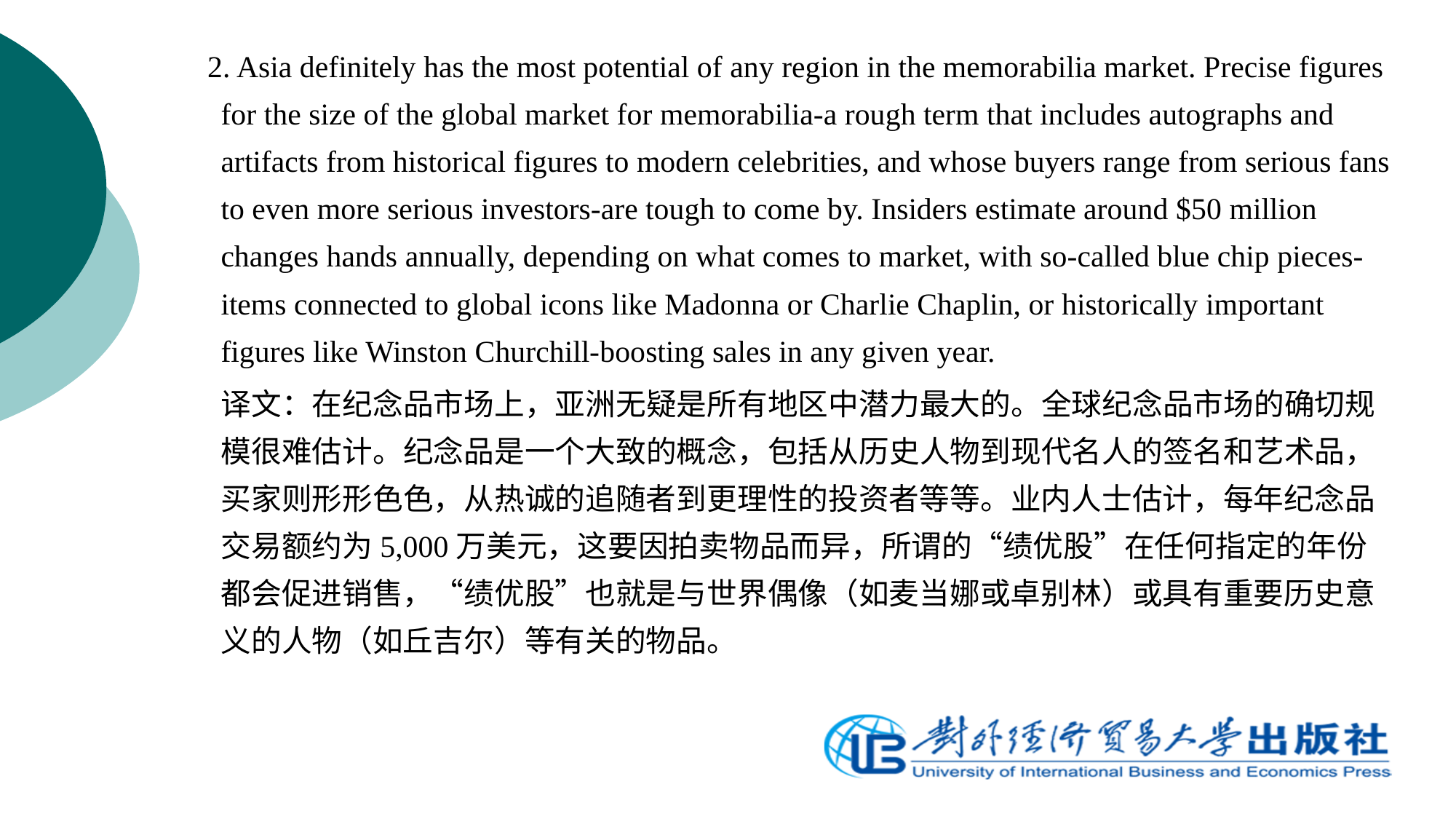

2. Asia definitely has the most potential of any region in the memorabilia market. Precise figures for the size of the global market for memorabilia-a rough term that includes autographs and artifacts from historical figures to modern celebrities, and whose buyers range from serious fans to even more serious investors-are tough to come by. Insiders estimate around $50 million changes hands annually, depending on what comes to market, with so-called blue chip pieces-items connected to global icons like Madonna or Charlie Chaplin, or historically important figures like Winston Churchill-boosting sales in any given year.
     译文：在纪念品市场上，亚洲无疑是所有地区中潜力最大的。全球纪念品市场的确切规模很难估计。纪念品是一个大致的概念，包括从历史人物到现代名人的签名和艺术品，买家则形形色色，从热诚的追随者到更理性的投资者等等。业内人士估计，每年纪念品交易额约为5,000万美元，这要因拍卖物品而异，所谓的“绩优股”在任何指定的年份都会促进销售，“绩优股”也就是与世界偶像（如麦当娜或卓别林）或具有重要历史意义的人物（如丘吉尔）等有关的物品。